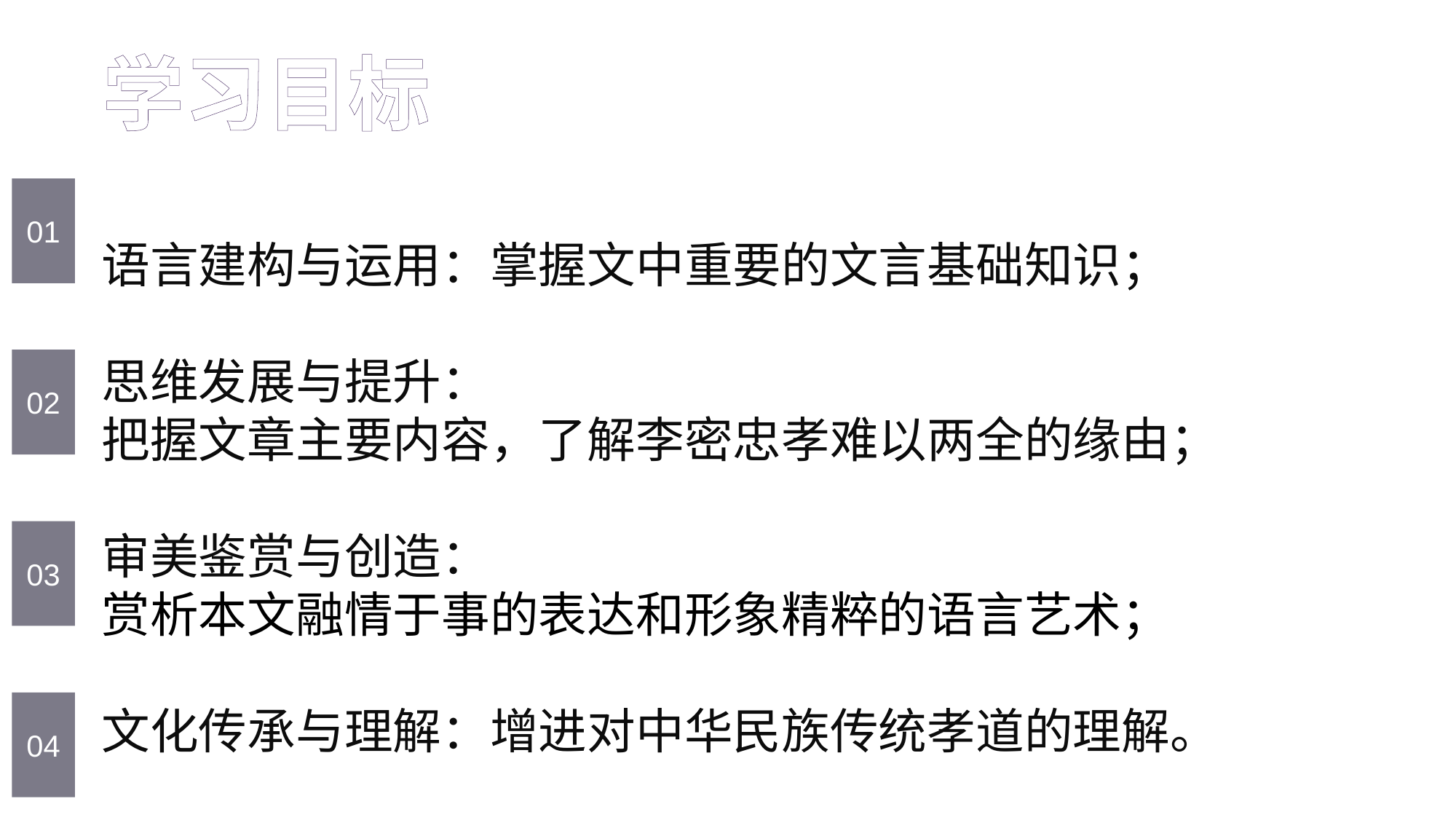

学习目标
01
02
03
04
语言建构与运用：掌握文中重要的文言基础知识；

思维发展与提升：
把握文章主要内容，了解李密忠孝难以两全的缘由；

审美鉴赏与创造：
赏析本文融情于事的表达和形象精粹的语言艺术；

文化传承与理解：增进对中华民族传统孝道的理解。